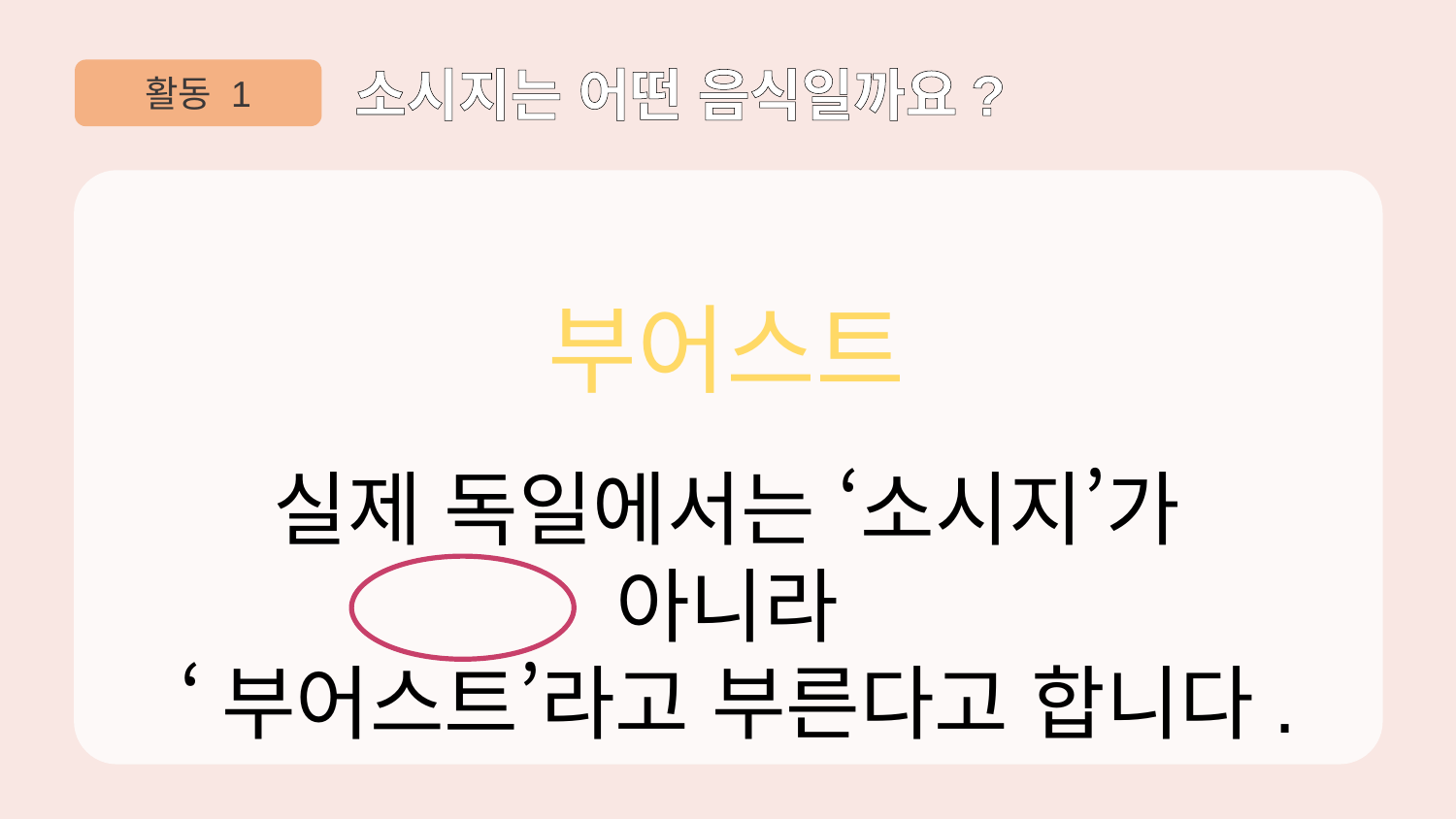

활동 1
소시지는 어떤 음식일까요?
부어스트
실제 독일에서는 ‘소시지’가 아니라
‘부어스트’라고 부른다고 합니다.